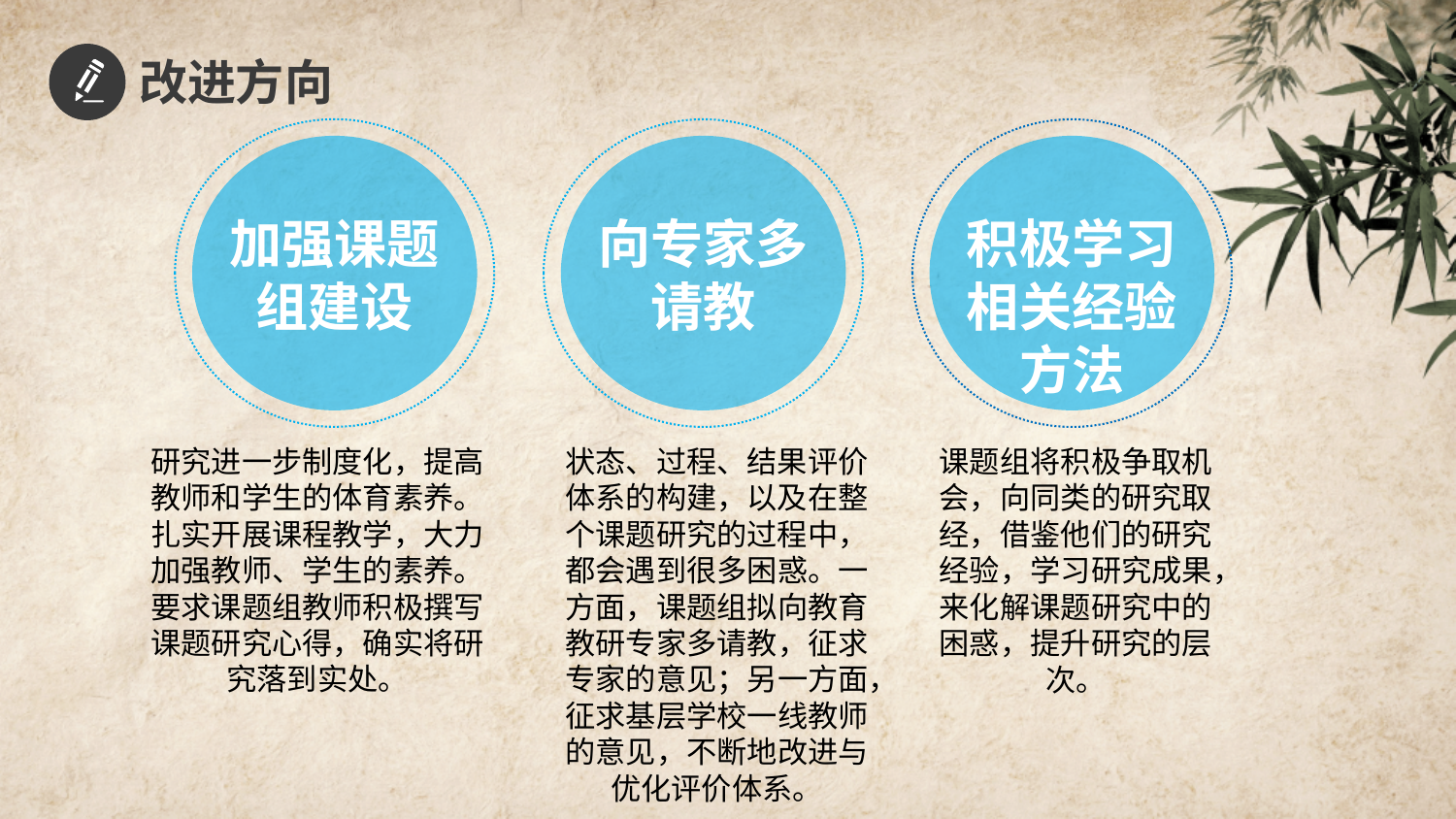

改进方向

加强课题组建设

向专家多请教

积极学习相关经验方法
研究进一步制度化，提高教师和学生的体育素养。扎实开展课程教学，大力加强教师、学生的素养。要求课题组教师积极撰写课题研究心得，确实将研究落到实处。
状态、过程、结果评价体系的构建，以及在整个课题研究的过程中，都会遇到很多困惑。一方面，课题组拟向教育教研专家多请教，征求专家的意见；另一方面，征求基层学校一线教师的意见，不断地改进与优化评价体系。
课题组将积极争取机会，向同类的研究取经，借鉴他们的研究经验，学习研究成果，来化解课题研究中的困惑，提升研究的层次。